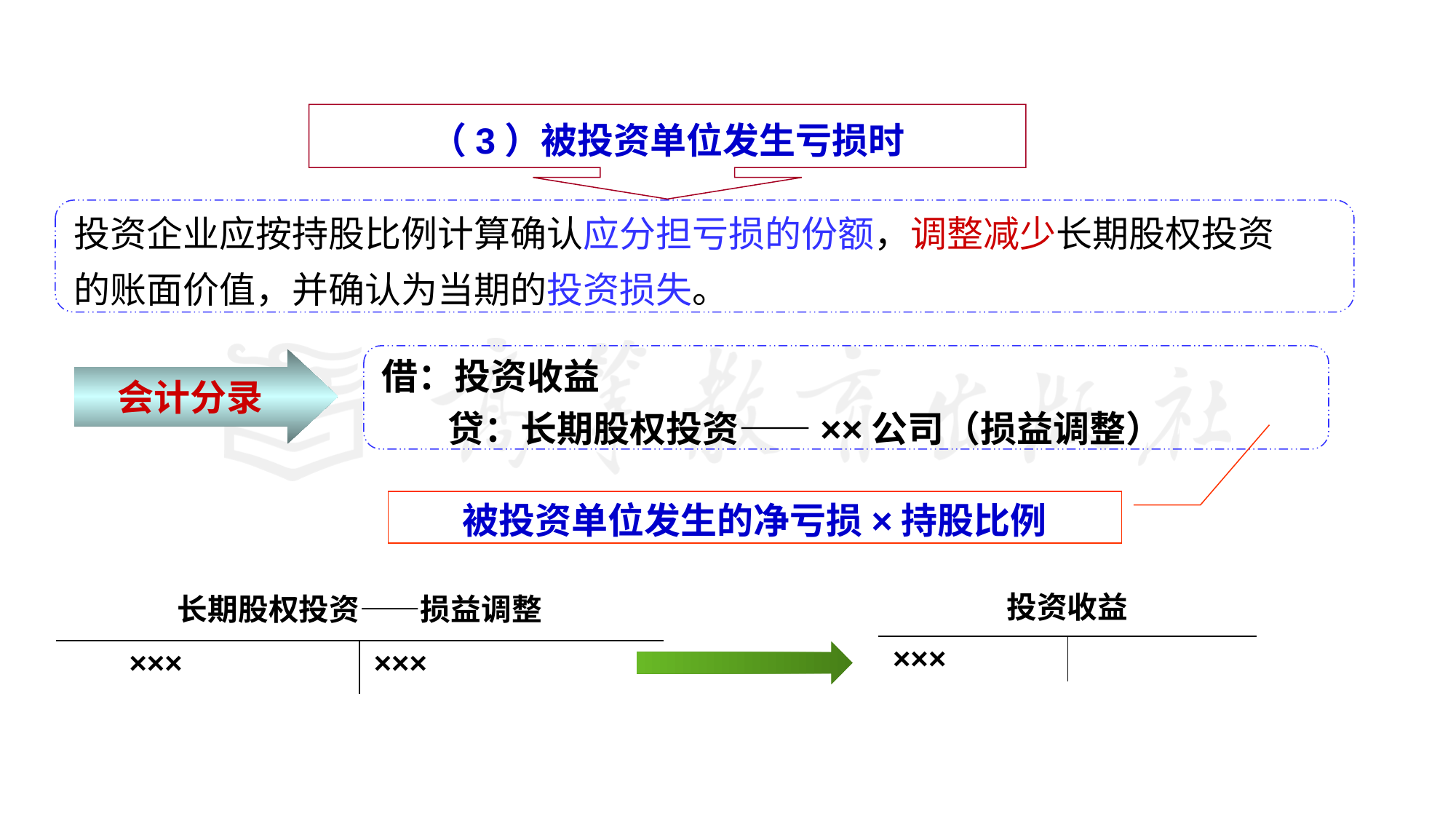

（3）被投资单位发生亏损时
投资企业应按持股比例计算确认应分担亏损的份额，调整减少长期股权投资
的账面价值，并确认为当期的投资损失。
借：投资收益
       贷：长期股权投资——××公司（损益调整）
会计分录
被投资单位发生的净亏损×持股比例
| 投资收益 |  |
| --- | --- |
| ××× |  |
| 长期股权投资——损益调整 |  |
| --- | --- |
| ××× | ××× |